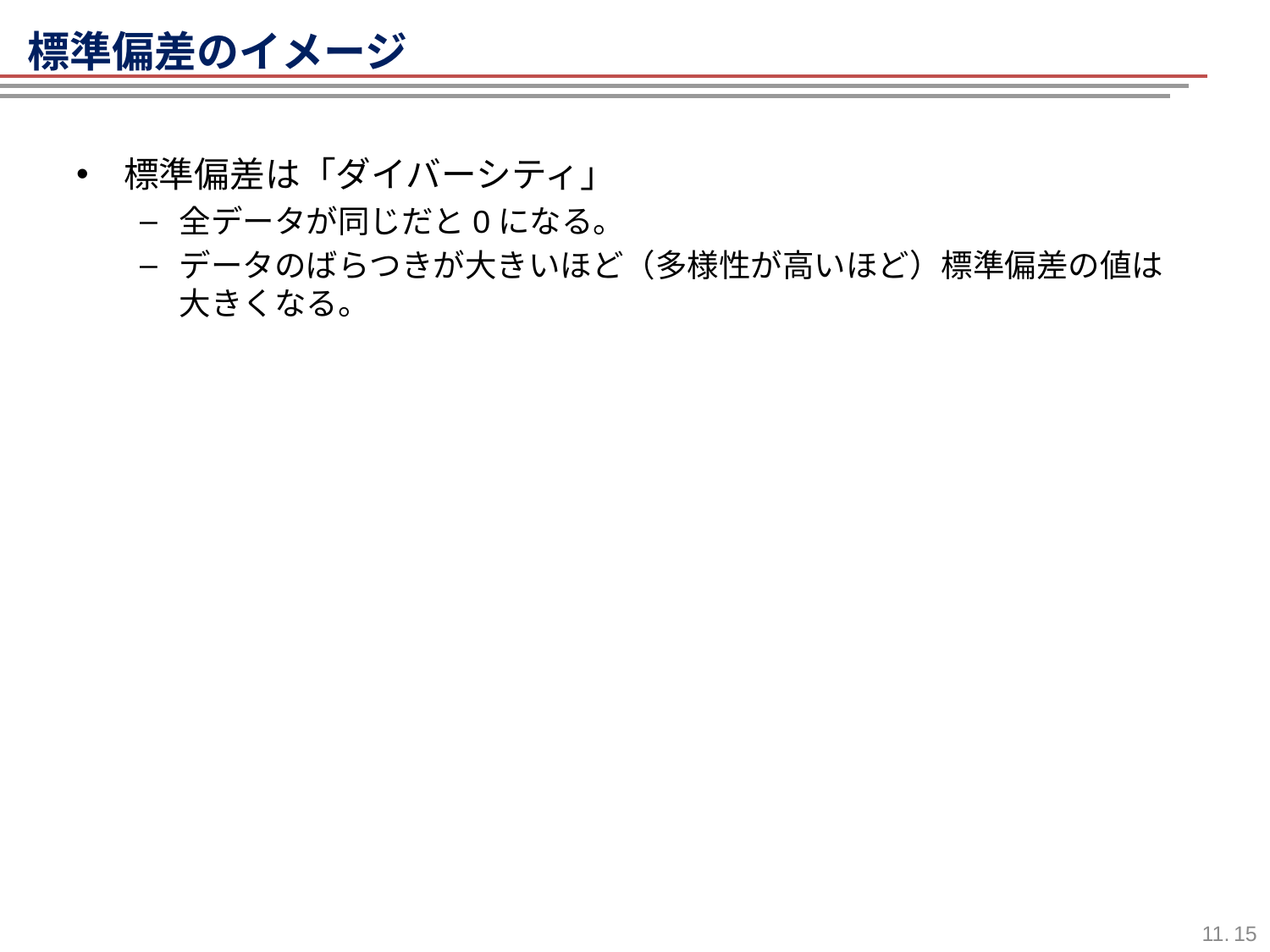

標準偏差のイメージ
標準偏差は「ダイバーシティ」
全データが同じだと0になる。
データのばらつきが大きいほど（多様性が高いほど）標準偏差の値は大きくなる。
15